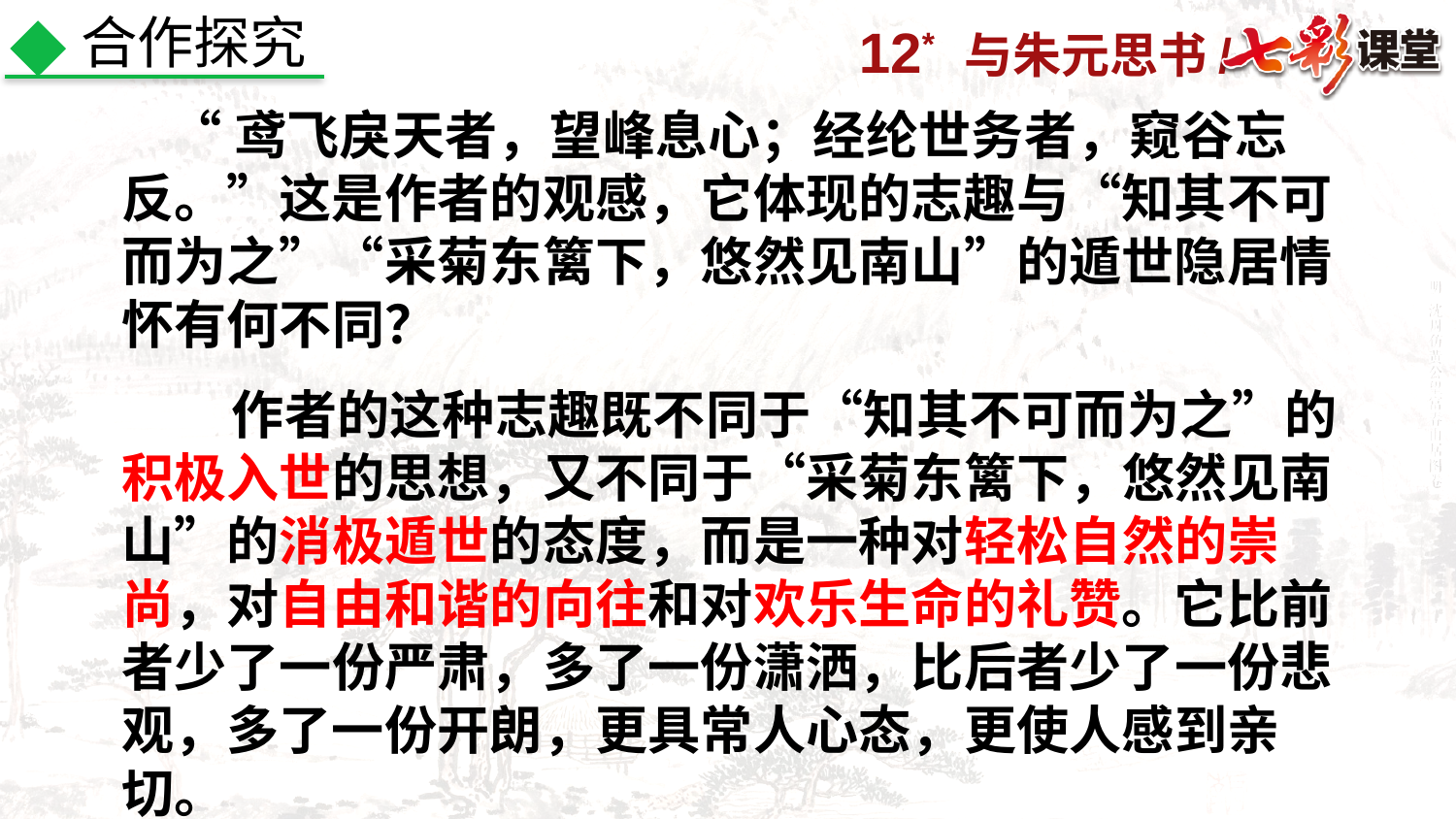

合作探究

    “鸢飞戾天者，望峰息心；经纶世务者，窥谷忘反。”这是作者的观感，它体现的志趣与“知其不可而为之”“采菊东篱下，悠然见南山”的遁世隐居情怀有何不同？
 作者的这种志趣既不同于“知其不可而为之”的积极入世的思想，又不同于“采菊东篱下，悠然见南山”的消极遁世的态度，而是一种对轻松自然的崇尚，对自由和谐的向往和对欢乐生命的礼赞。它比前者少了一份严肃，多了一份潇洒，比后者少了一份悲观，多了一份开朗，更具常人心态，更使人感到亲切。